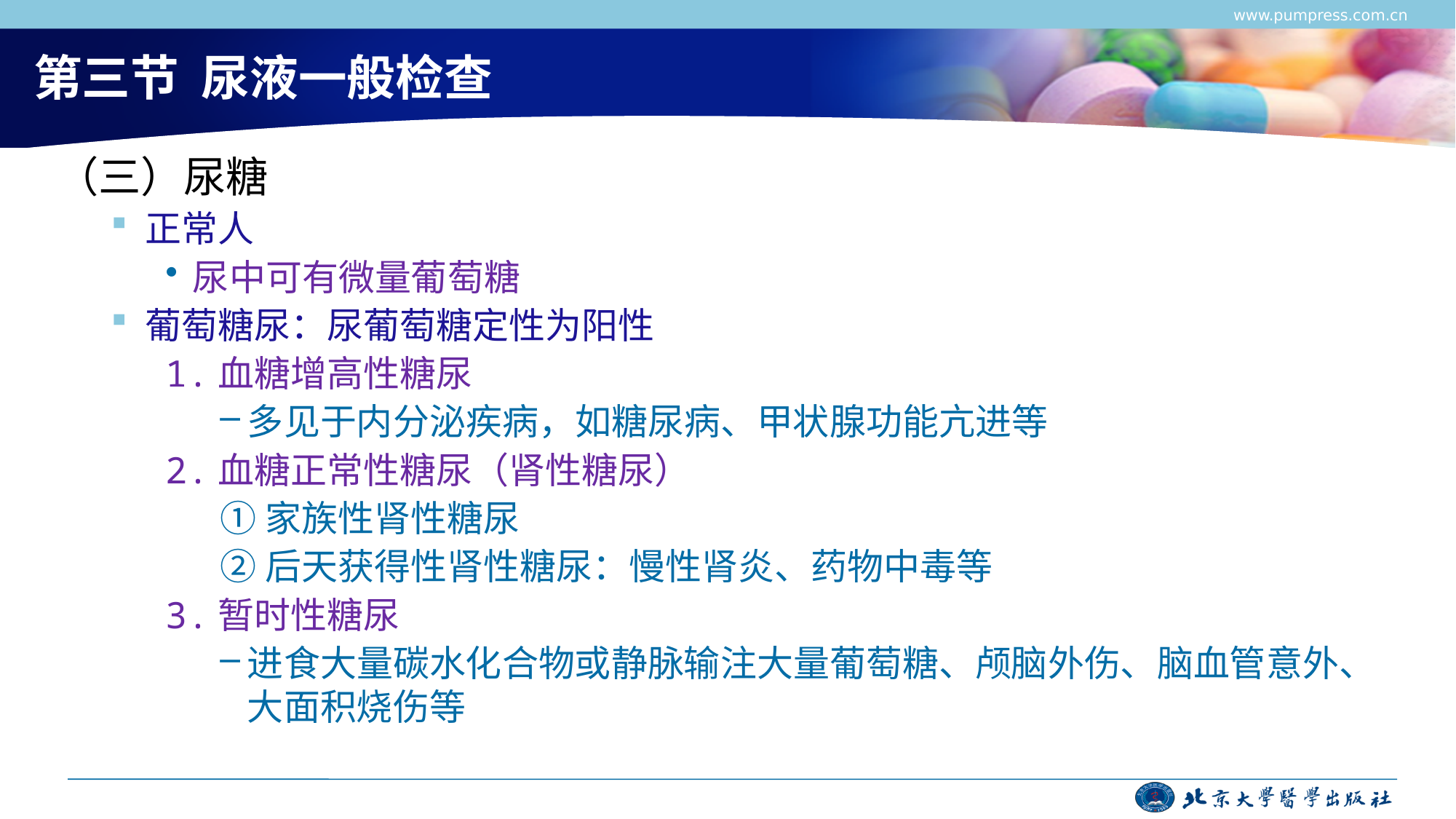

www.pumpress.com.cn
# 第三节  尿液一般检查
（三）尿糖
正常人
尿中可有微量葡萄糖
葡萄糖尿：尿葡萄糖定性为阳性
1.血糖增高性糖尿
多见于内分泌疾病，如糖尿病、甲状腺功能亢进等
2.血糖正常性糖尿（肾性糖尿）
①家族性肾性糖尿
②后天获得性肾性糖尿：慢性肾炎、药物中毒等
3.暂时性糖尿
进食大量碳水化合物或静脉输注大量葡萄糖、颅脑外伤、脑血管意外、大面积烧伤等